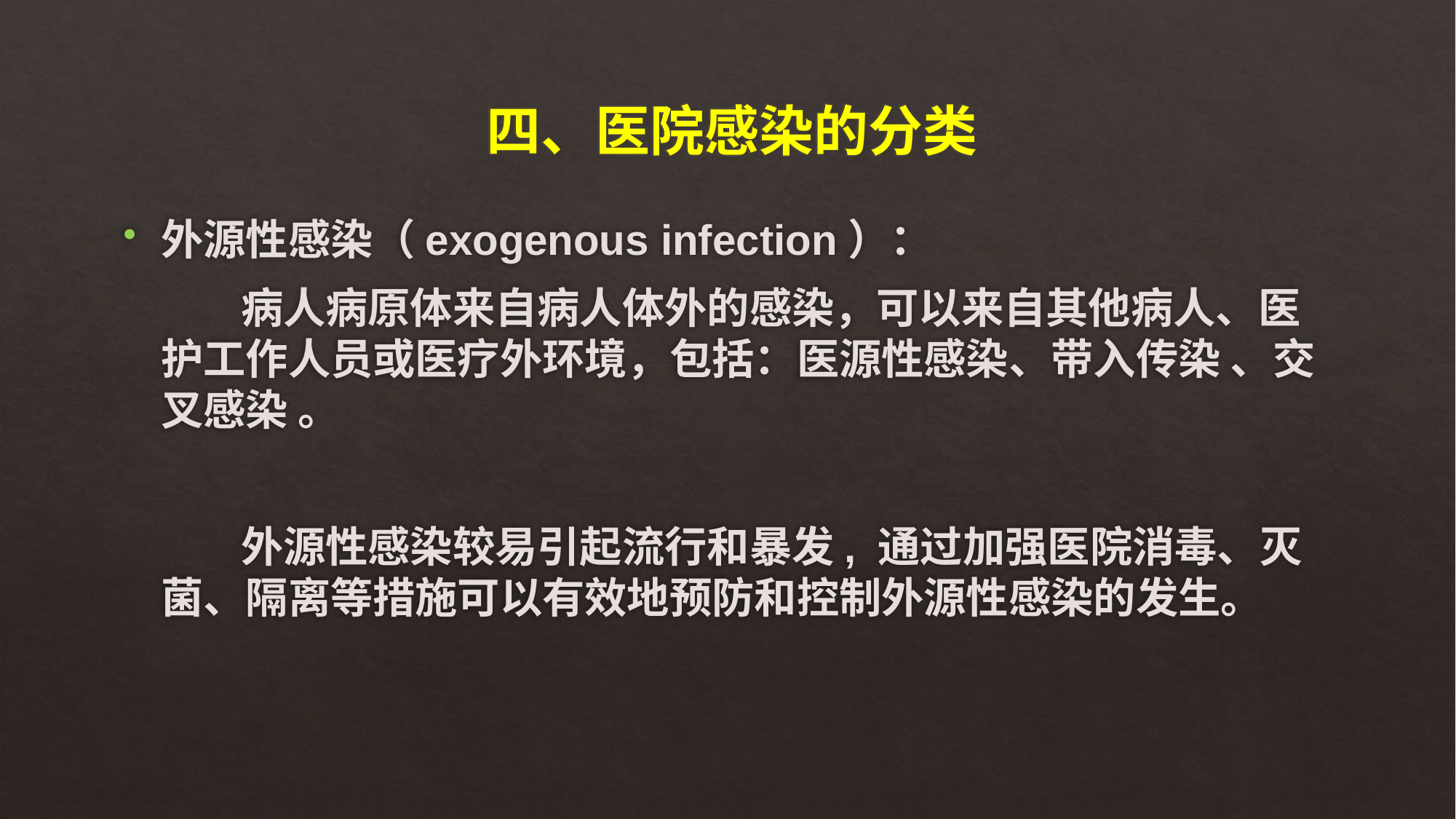

# 四、医院感染的分类
外源性感染（exogenous infection）：
           病人病原体来自病人体外的感染，可以来自其他病人、医护工作人员或医疗外环境，包括：医源性感染、带入传染 、交叉感染 。

           外源性感染较易引起流行和暴发, 通过加强医院消毒、灭菌、隔离等措施可以有效地预防和控制外源性感染的发生。